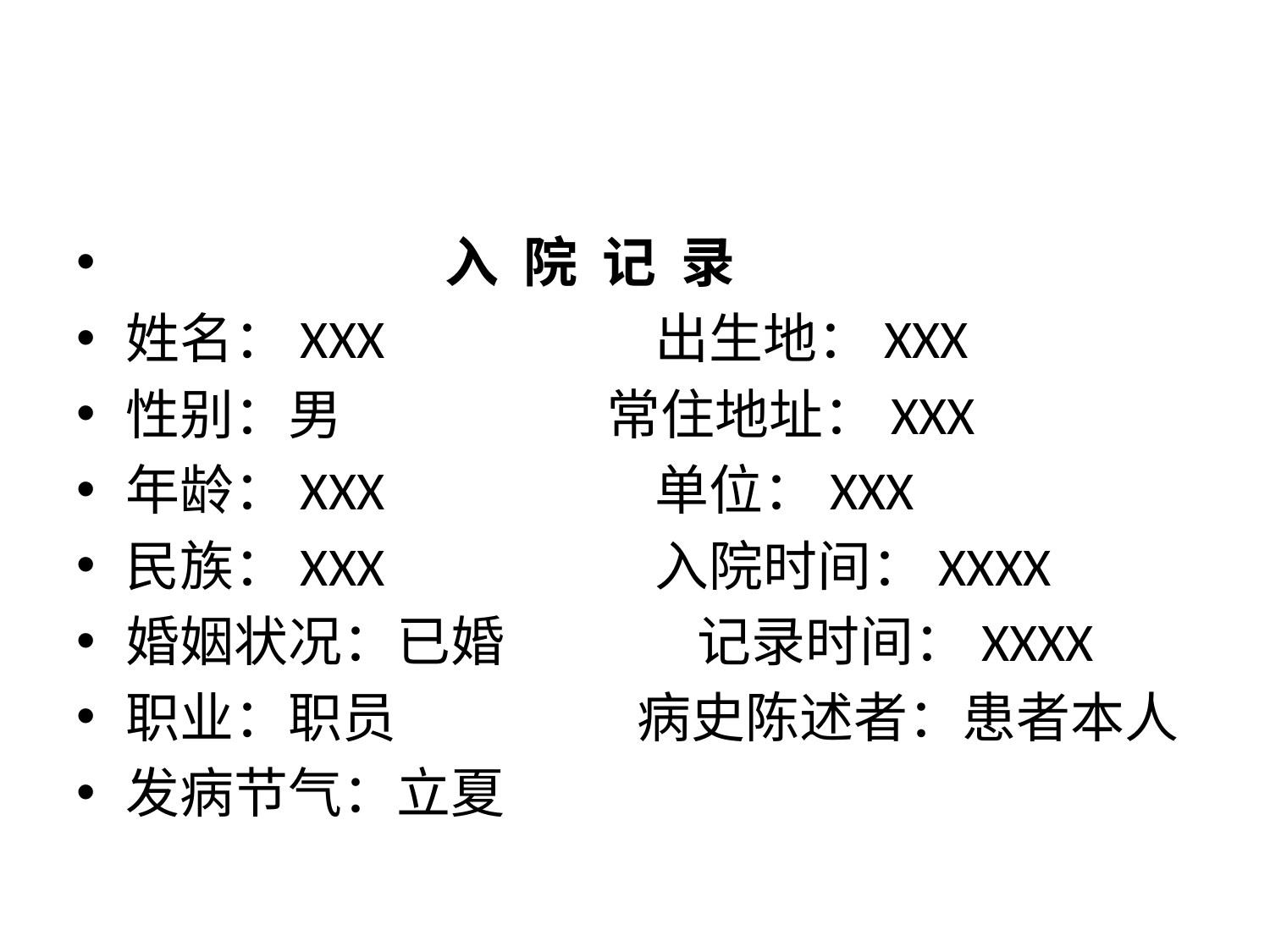

入  院  记  录
姓名：XXX                     出生地：XXX
性别：男                      常住地址：XXX
年龄：XXX                     单位：XXX
民族：XXX                     入院时间：XXXX
婚姻状况：已婚                记录时间：XXXX
职业：职员                    病史陈述者：患者本人
发病节气：立夏